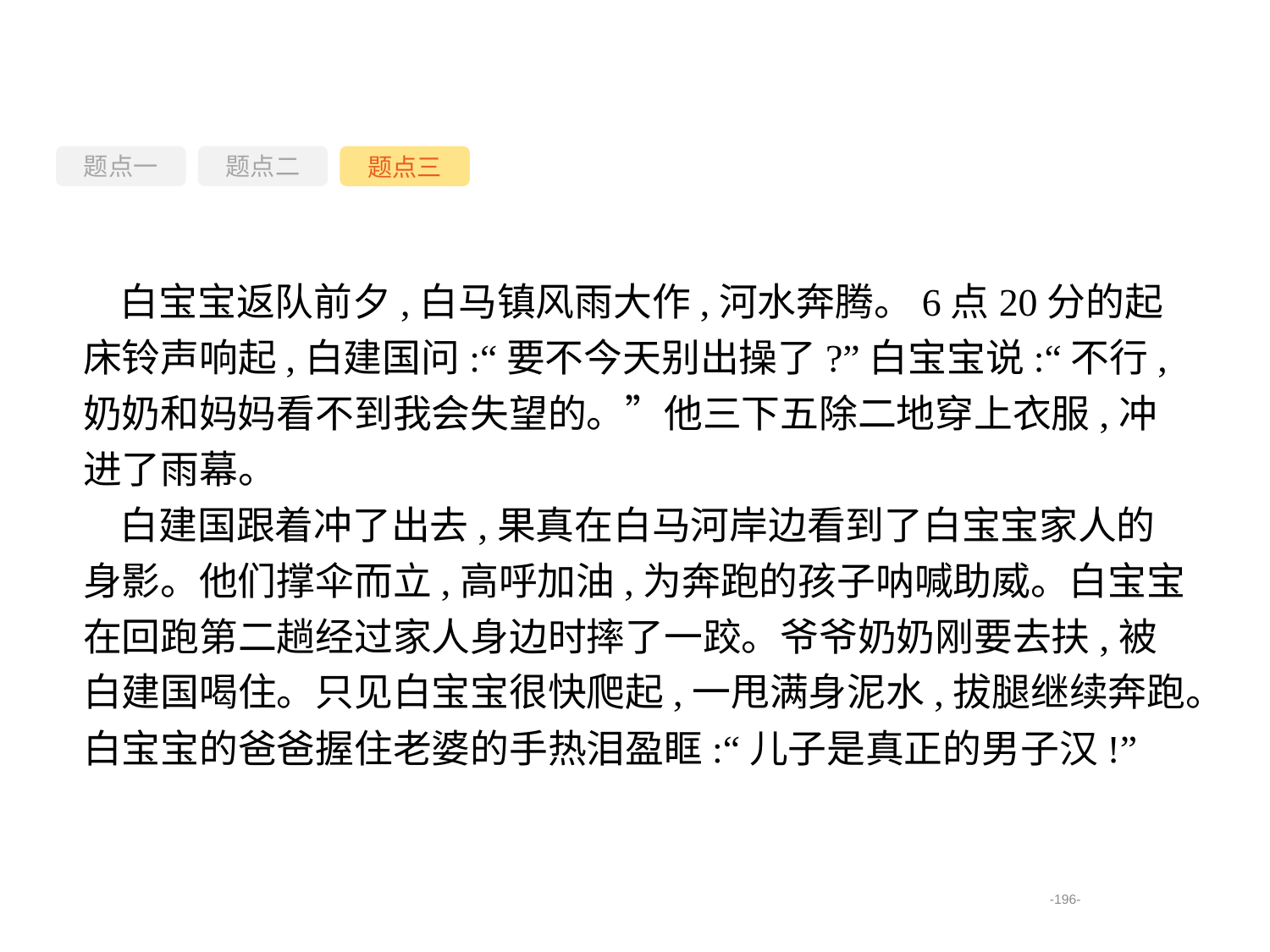

题点一
题点三
题点二
白宝宝返队前夕,白马镇风雨大作,河水奔腾。6点20分的起床铃声响起,白建国问:“要不今天别出操了?”白宝宝说:“不行,奶奶和妈妈看不到我会失望的。”他三下五除二地穿上衣服,冲进了雨幕。
白建国跟着冲了出去,果真在白马河岸边看到了白宝宝家人的身影。他们撑伞而立,高呼加油,为奔跑的孩子呐喊助威。白宝宝在回跑第二趟经过家人身边时摔了一跤。爷爷奶奶刚要去扶,被白建国喝住。只见白宝宝很快爬起,一甩满身泥水,拔腿继续奔跑。白宝宝的爸爸握住老婆的手热泪盈眶:“儿子是真正的男子汉!”
-196-